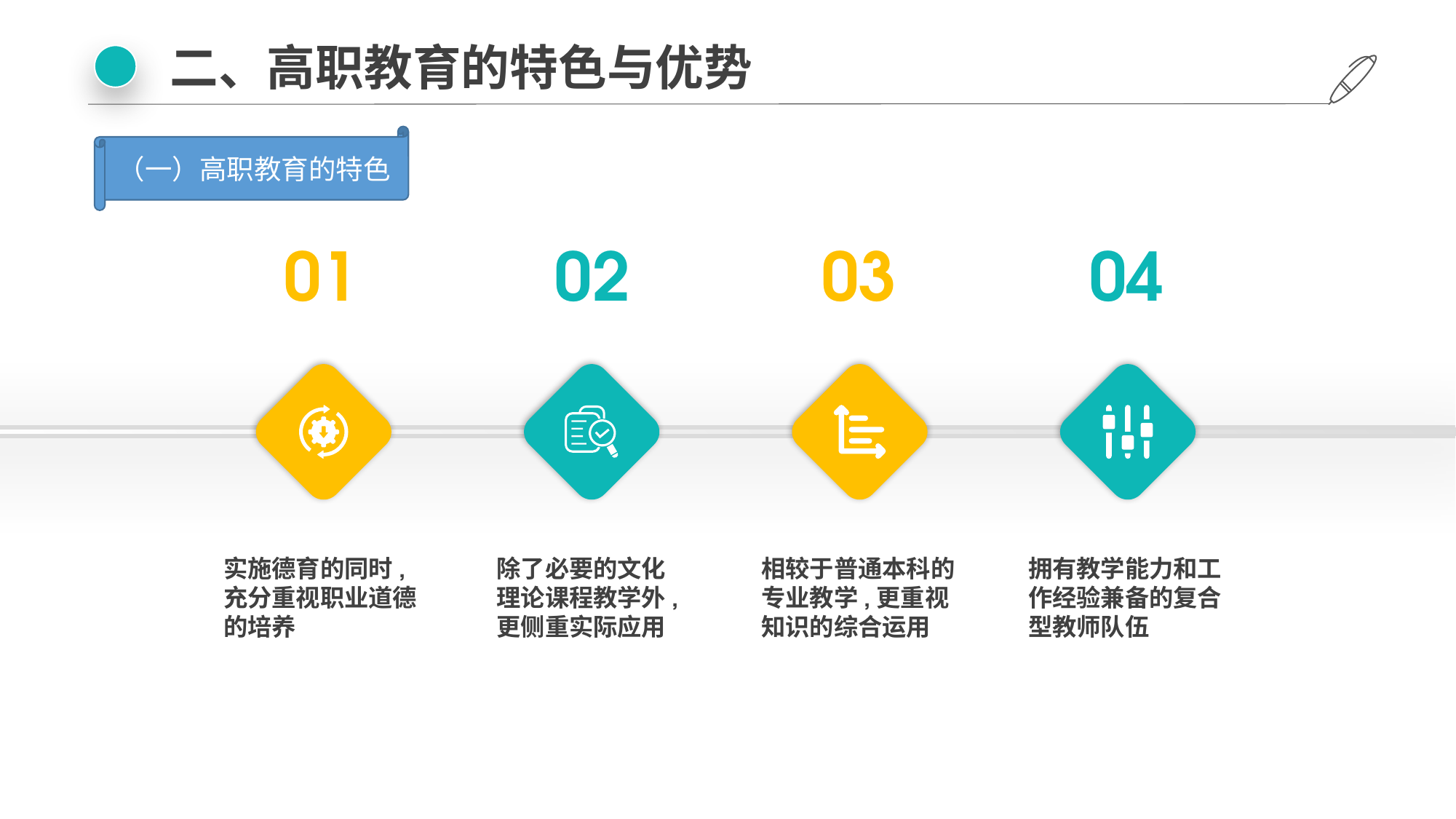

二、高职教育的特色与优势

（一）高职教育的特色
01
02
03
04

拥有教学能力和工作经验兼备的复合型教师队伍
实施德育的同时,充分重视职业道德的培养
除了必要的文化理论课程教学外,更侧重实际应用
相较于普通本科的专业教学,更重视知识的综合运用